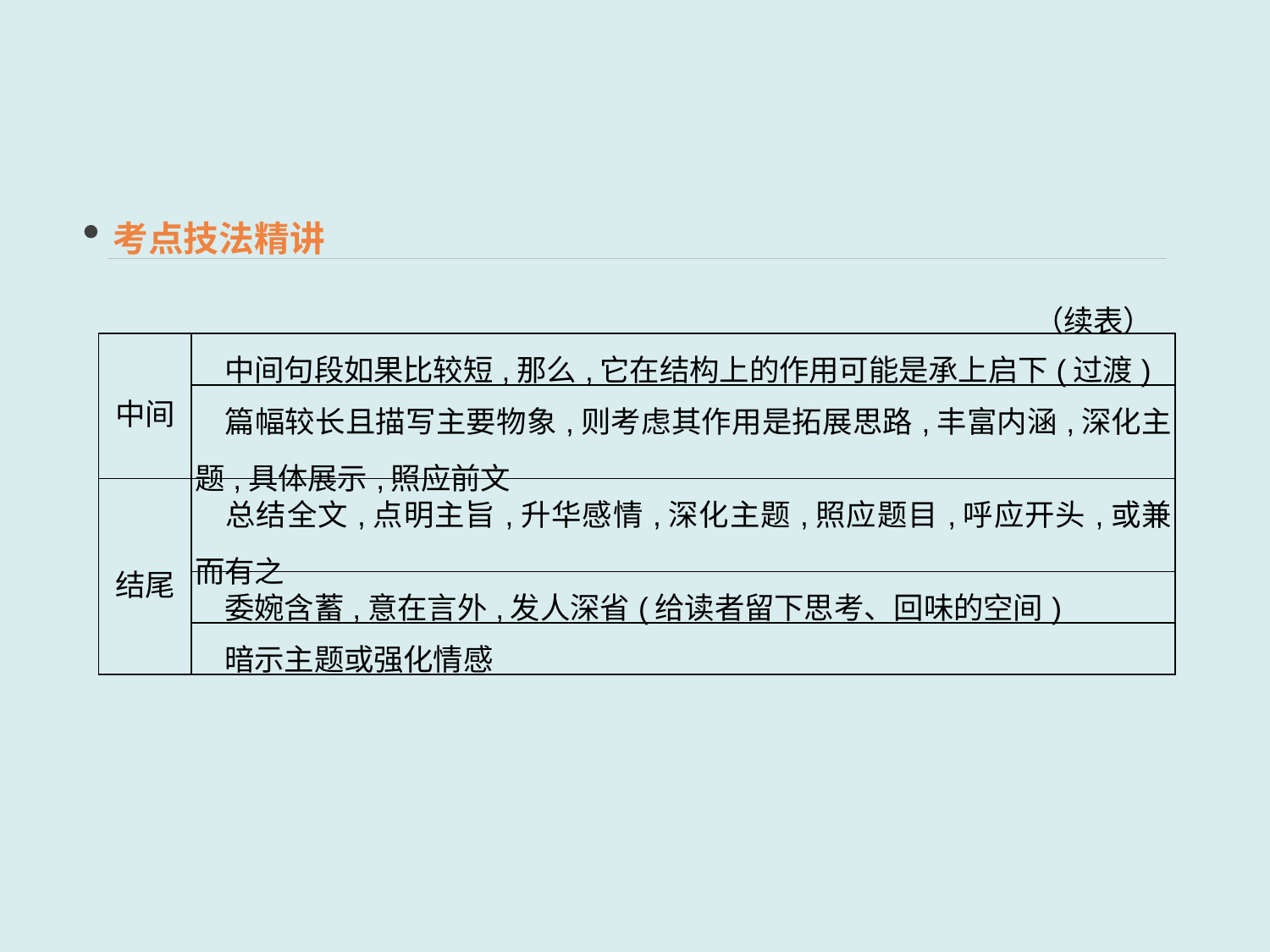

考点技法精讲

（续表）
| 中间 | 中间句段如果比较短,那么,它在结构上的作用可能是承上启下(过渡) |
| --- | --- |
|  | 篇幅较长且描写主要物象,则考虑其作用是拓展思路,丰富内涵,深化主题,具体展示,照应前文 |
| 结尾 | 总结全文,点明主旨,升华感情,深化主题,照应题目,呼应开头,或兼而有之 |
|  | 委婉含蓄,意在言外,发人深省(给读者留下思考、回味的空间) |
|  | 暗示主题或强化情感 |